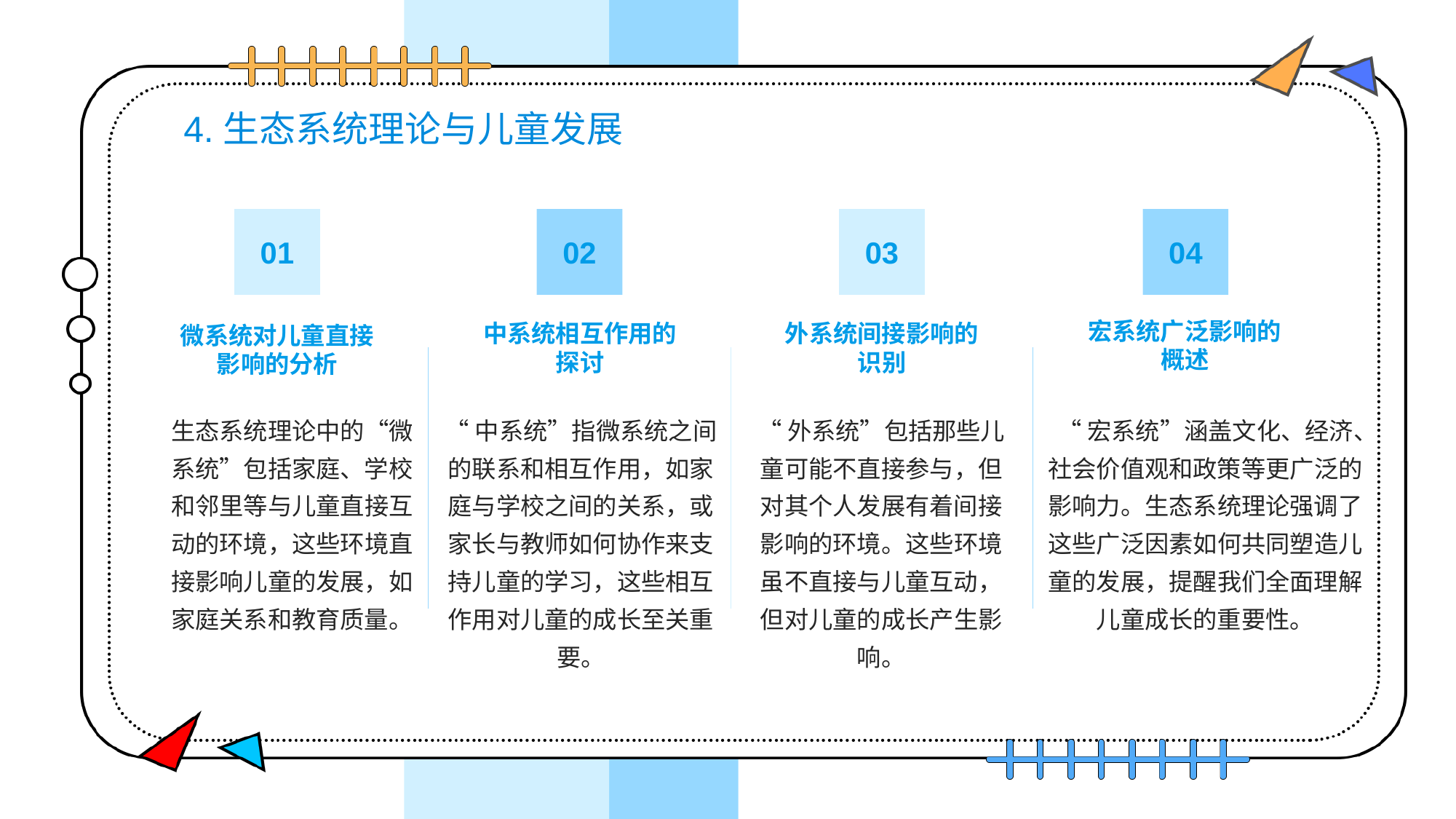

# 4.生态系统理论与儿童发展
01
02
03
04
宏系统广泛影响的概述
中系统相互作用的探讨
外系统间接影响的识别
微系统对儿童直接影响的分析
生态系统理论中的“微系统”包括家庭、学校和邻里等与儿童直接互动的环境，这些环境直接影响儿童的发展，如家庭关系和教育质量。
“中系统”指微系统之间的联系和相互作用，如家庭与学校之间的关系，或家长与教师如何协作来支持儿童的学习，这些相互作用对儿童的成长至关重要。
“外系统”包括那些儿童可能不直接参与，但对其个人发展有着间接影响的环境。这些环境虽不直接与儿童互动，但对儿童的成长产生影响。
“宏系统”涵盖文化、经济、社会价值观和政策等更广泛的影响力。生态系统理论强调了这些广泛因素如何共同塑造儿童的发展，提醒我们全面理解儿童成长的重要性。